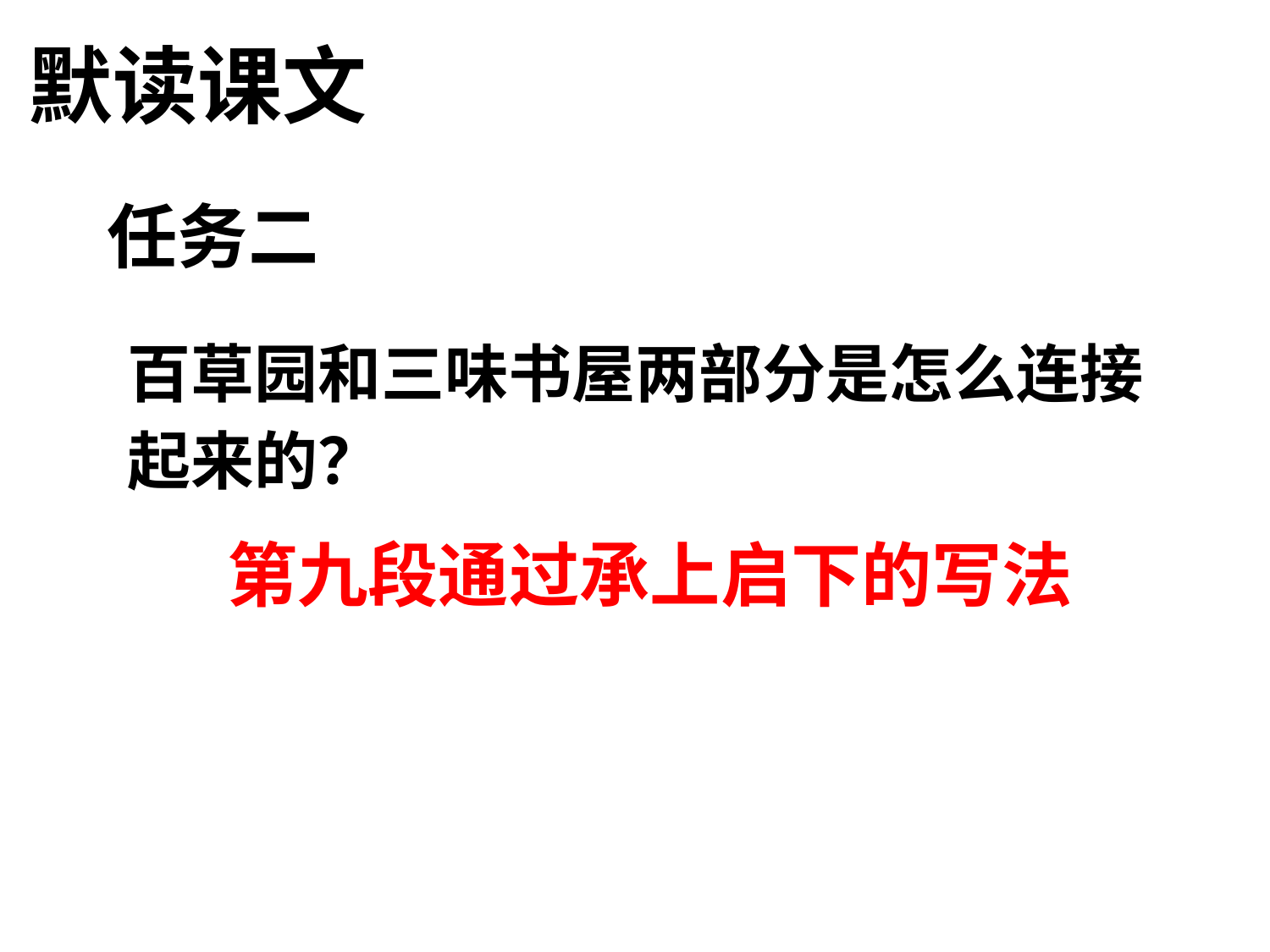

默读课文
任务二
百草园和三味书屋两部分是怎么连接起来的？
第九段通过承上启下的写法